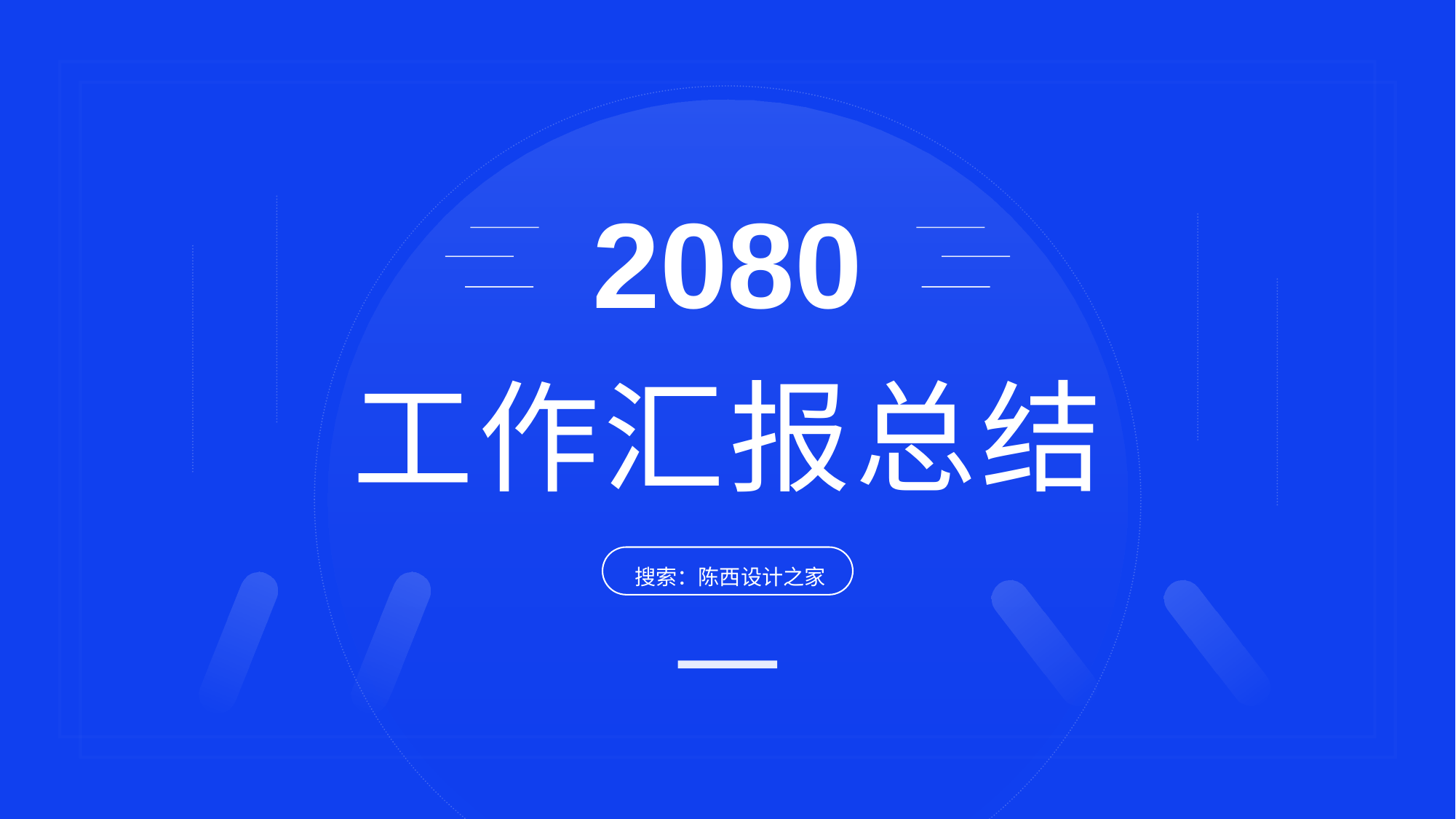

©版权所有：陈西设计之家(微信号：2090298045）
©版权所属公司：合肥陈西文化传媒科技有限公司
©版权所有：陈西设计之家(微信号：2090298045）
©版权所属公司：合肥陈西文化传媒科技有限公司

2080
工作汇报总结
搜索：陈西设计之家

©版权所有：陈西设计之家(微信号：2090298045）
©版权所属公司：合肥陈西文化传媒科技有限公司